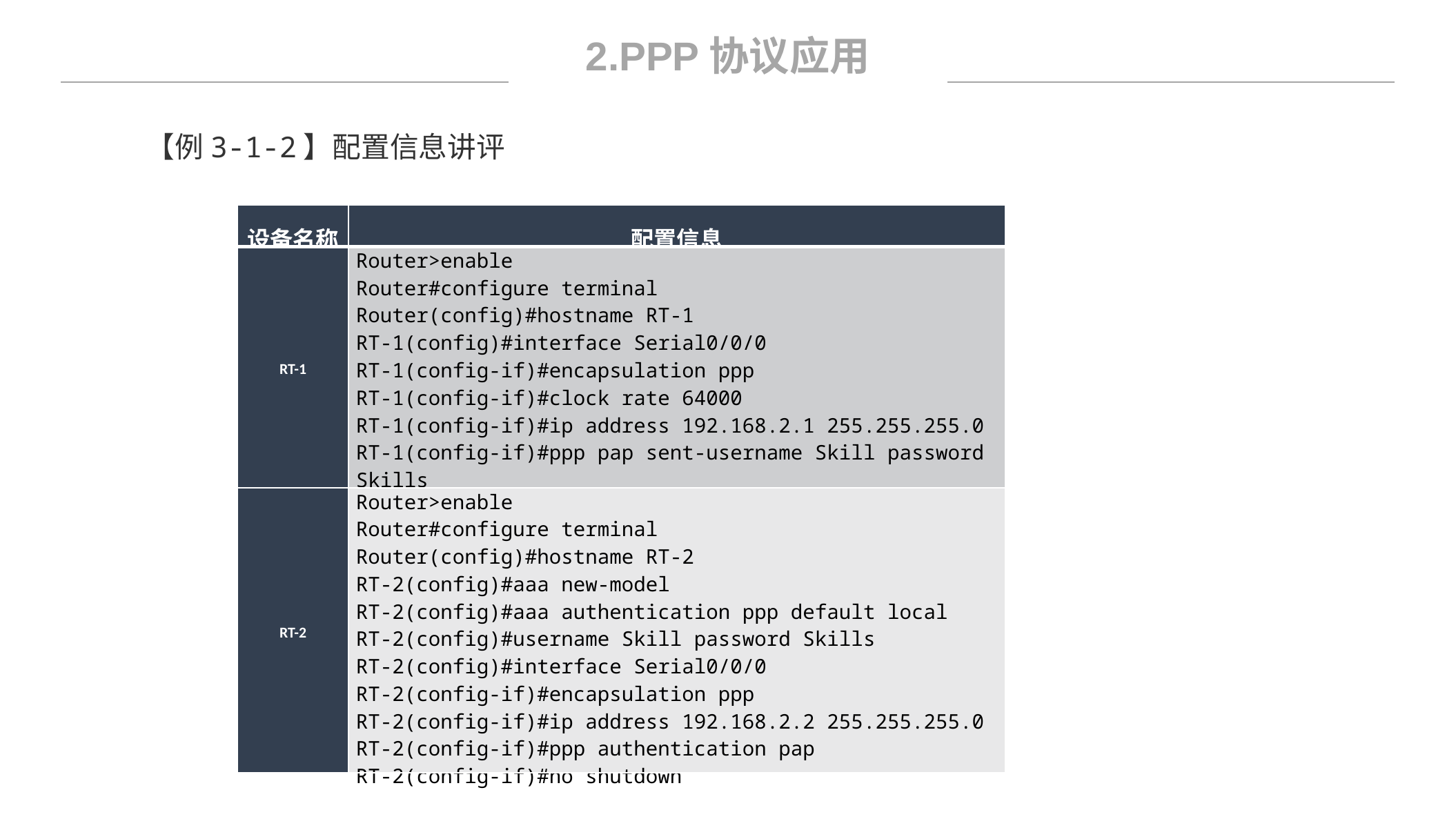

2.PPP协议应用
【例3-1-2】配置信息讲评
| 设备名称 | 配置信息 |
| --- | --- |
| RT-1 | Router>enable Router#configure terminal Router(config)#hostname RT-1 RT-1(config)#interface Serial0/0/0 RT-1(config-if)#encapsulation ppp RT-1(config-if)#clock rate 64000 RT-1(config-if)#ip address 192.168.2.1 255.255.255.0 RT-1(config-if)#ppp pap sent-username Skill password Skills RT-1(config-if)#no shutdown |
| RT-2 | Router>enable Router#configure terminal Router(config)#hostname RT-2 RT-2(config)#aaa new-model RT-2(config)#aaa authentication ppp default local RT-2(config)#username Skill password Skills RT-2(config)#interface Serial0/0/0 RT-2(config-if)#encapsulation ppp RT-2(config-if)#ip address 192.168.2.2 255.255.255.0 RT-2(config-if)#ppp authentication pap RT-2(config-if)#no shutdown |